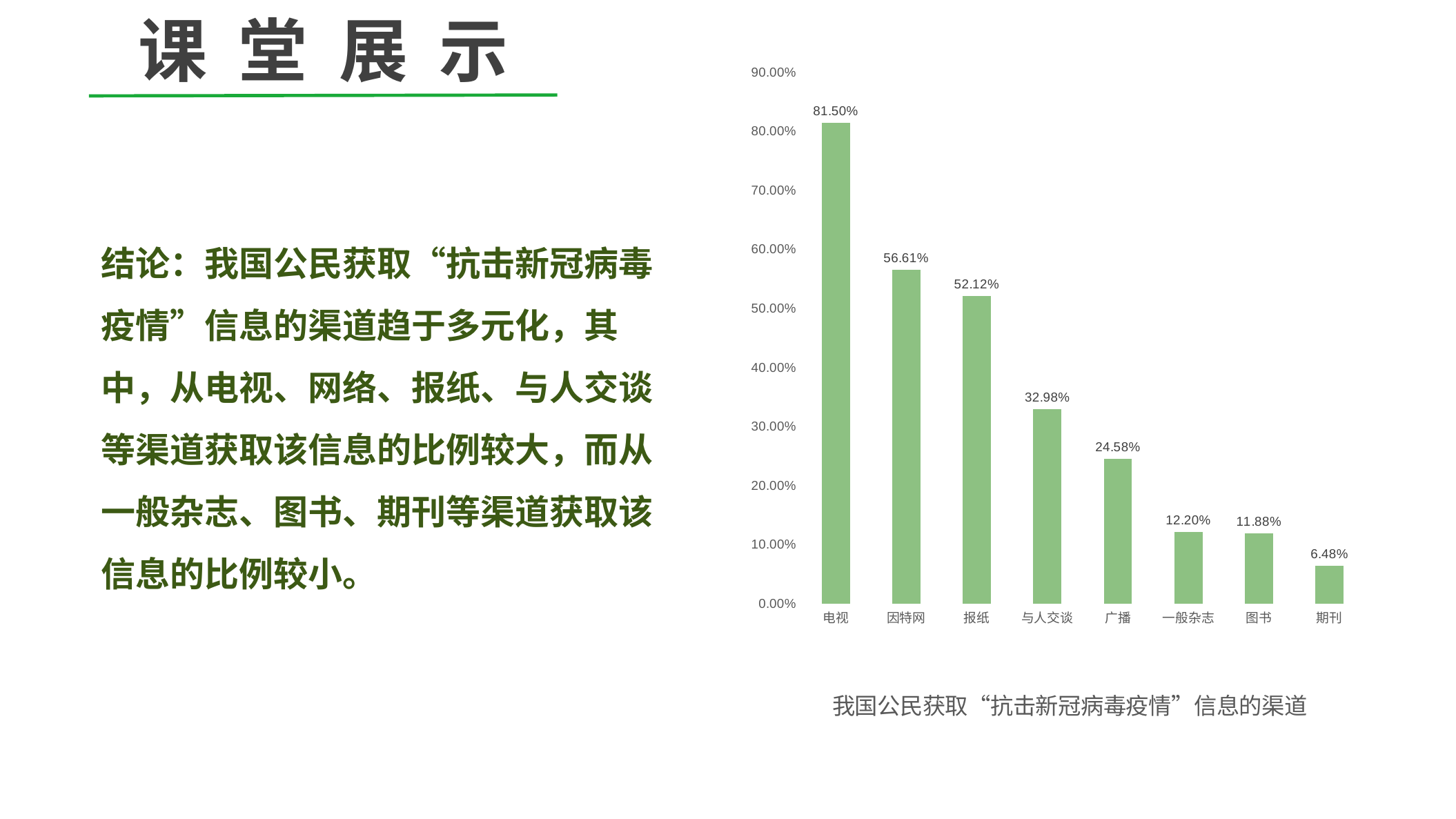

课  堂  展  示

### Chart: 我国公民获取“抗击新冠病毒疫情”信息的渠道

| Category | 列2 |
|---|---|
| 电视 | 0.815 |
| 因特网 | 0.5661 |
| 报纸 | 0.5212 |
| 与人交谈 | 0.3298 |
| 广播 | 0.2458 |
| 一般杂志 | 0.122 |
| 图书 | 0.1188 |
| 期刊 | 0.0648 |
结论：我国公民获取“抗击新冠病毒疫情”信息的渠道趋于多元化，其中，从电视、网络、报纸、与人交谈等渠道获取该信息的比例较大，而从一般杂志、图书、期刊等渠道获取该信息的比例较小。